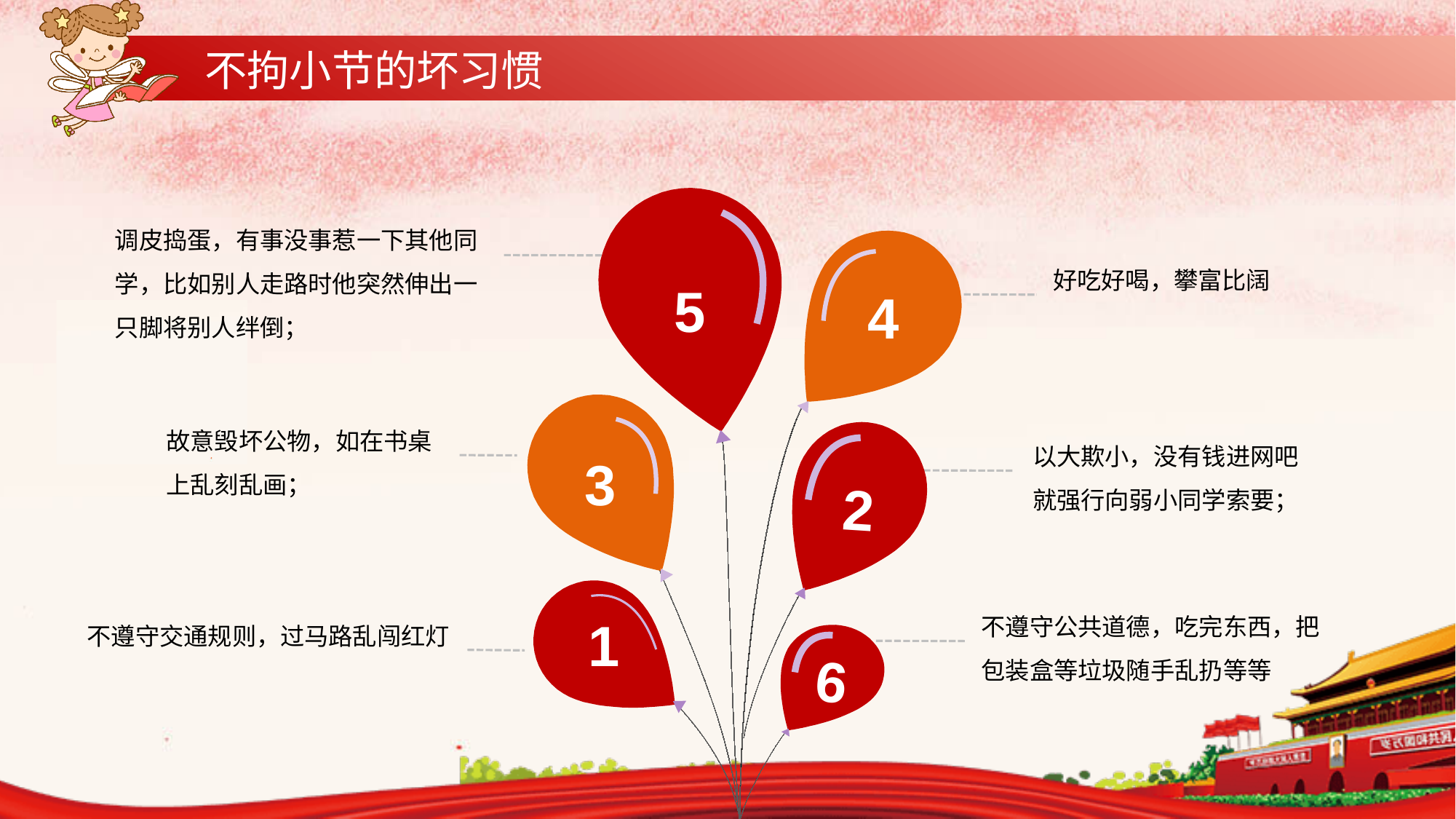

不拘小节的坏习惯
5

调皮捣蛋，有事没事惹一下其他同学，比如别人走路时他突然伸出一只脚将别人绊倒；
4

好吃好喝，攀富比阔
3

故意毁坏公物，如在书桌上乱刻乱画；
2

以大欺小，没有钱进网吧就强行向弱小同学索要；
1

不遵守公共道德，吃完东西，把包装盒等垃圾随手乱扔等等

不遵守交通规则，过马路乱闯红灯
6